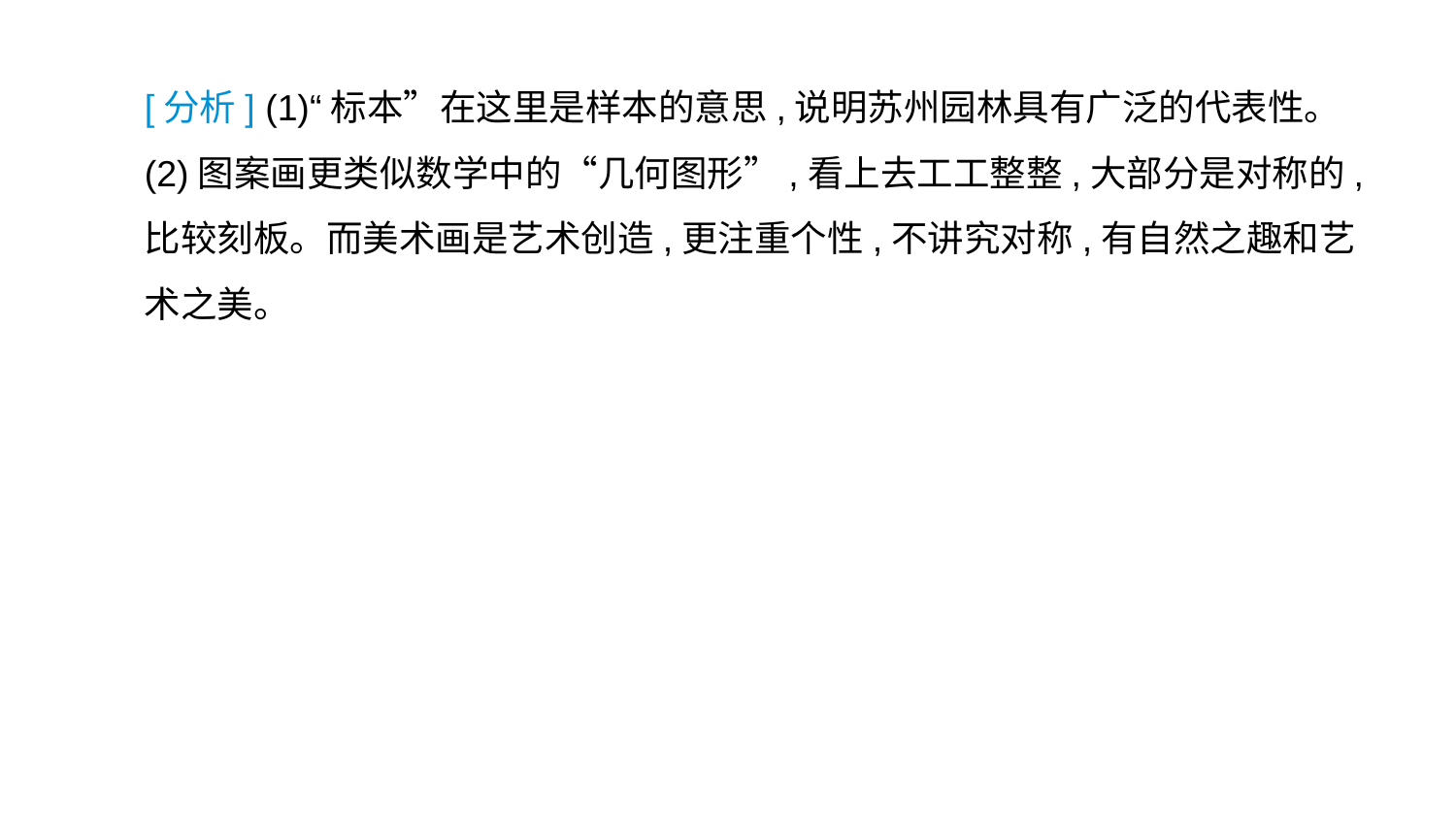

[分析] (1)“标本”在这里是样本的意思,说明苏州园林具有广泛的代表性。(2)图案画更类似数学中的“几何图形”,看上去工工整整,大部分是对称的,比较刻板。而美术画是艺术创造,更注重个性,不讲究对称,有自然之趣和艺术之美。